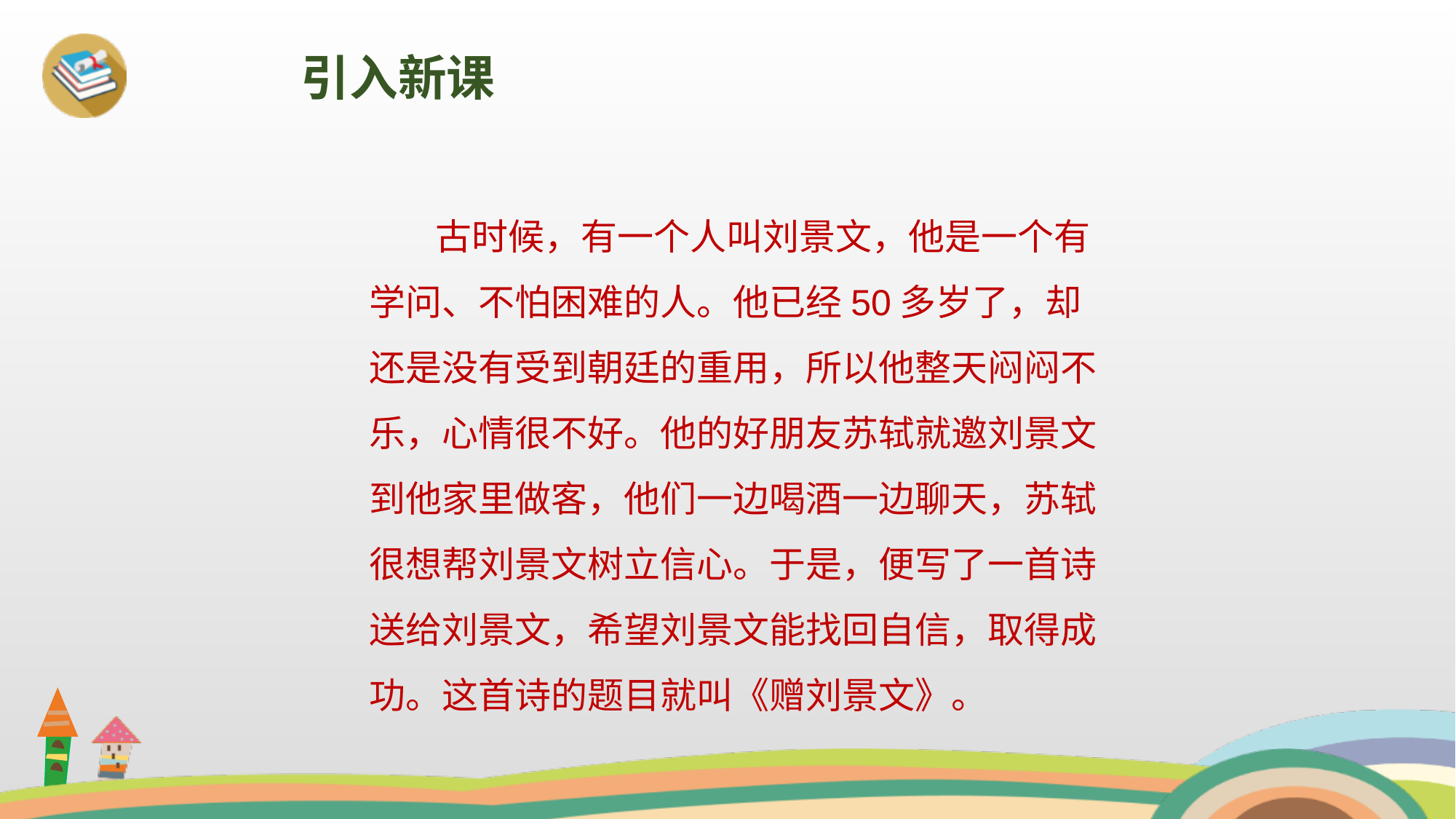

引入新课
       古时候，有一个人叫刘景文，他是一个有学问、不怕困难的人。他已经50多岁了，却还是没有受到朝廷的重用，所以他整天闷闷不乐，心情很不好。他的好朋友苏轼就邀刘景文到他家里做客，他们一边喝酒一边聊天，苏轼很想帮刘景文树立信心。于是，便写了一首诗送给刘景文，希望刘景文能找回自信，取得成功。这首诗的题目就叫《赠刘景文》。